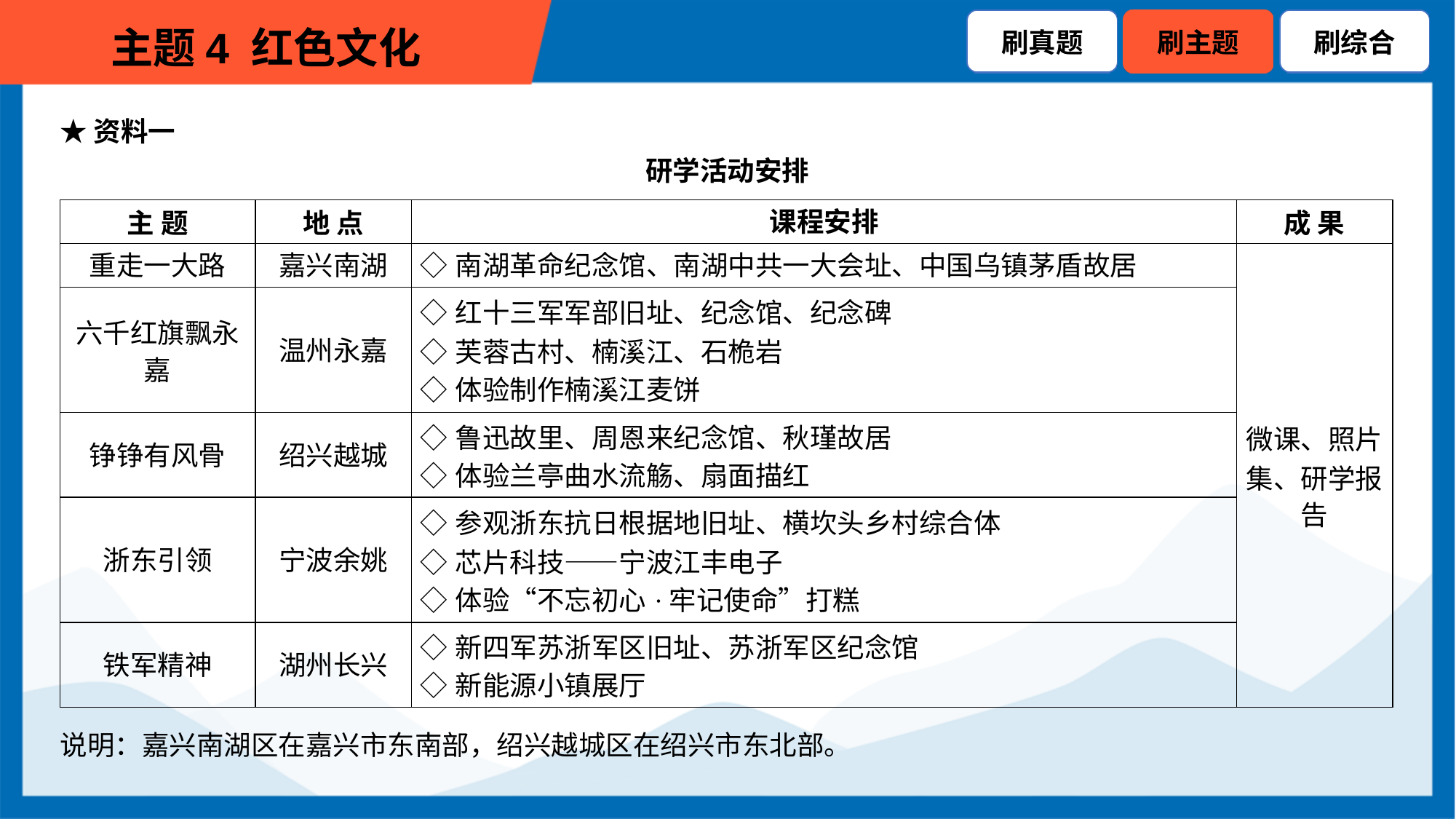

★资料一
研学活动安排
| 主 题 | 地 点 | 课程安排 | 成 果 |
| --- | --- | --- | --- |
| 重走一大路 | 嘉兴南湖 | ◇南湖革命纪念馆、南湖中共一大会址、中国乌镇茅盾故居 | 微课、照片 集、研学报 告 |
| 六千红旗飘永 嘉 | 温州永嘉 | ◇红十三军军部旧址、纪念馆、纪念碑 ◇芙蓉古村、楠溪江、石桅岩 ◇体验制作楠溪江麦饼 |  |
| 铮铮有风骨 | 绍兴越城 | ◇鲁迅故里、周恩来纪念馆、秋瑾故居 ◇体验兰亭曲水流觞、扇面描红 |  |
| 浙东引领 | 宁波余姚 | ◇参观浙东抗日根据地旧址、横坎头乡村综合体 ◇芯片科技——宁波江丰电子 ◇体验“不忘初心·牢记使命”打糕 |  |
| 铁军精神 | 湖州长兴 | ◇新四军苏浙军区旧址、苏浙军区纪念馆 ◇新能源小镇展厅 |  |
说明：嘉兴南湖区在嘉兴市东南部，绍兴越城区在绍兴市东北部。